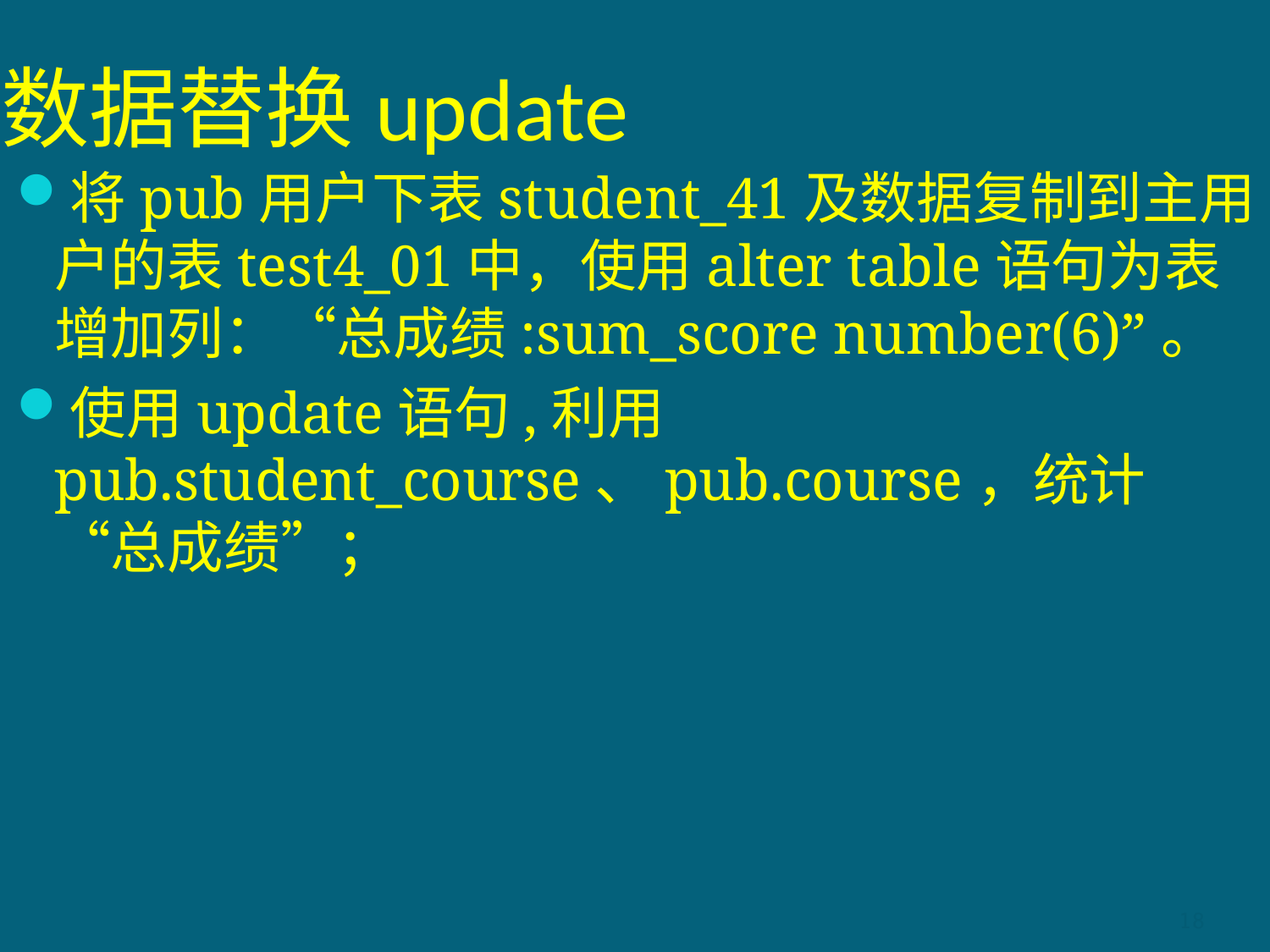

# 数据替换update
将pub用户下表student_41及数据复制到主用户的表test4_01中，使用alter table语句为表增加列：“总成绩:sum_score number(6)”。
使用update语句,利用pub.student_course、pub.course，统计 “总成绩”；

18